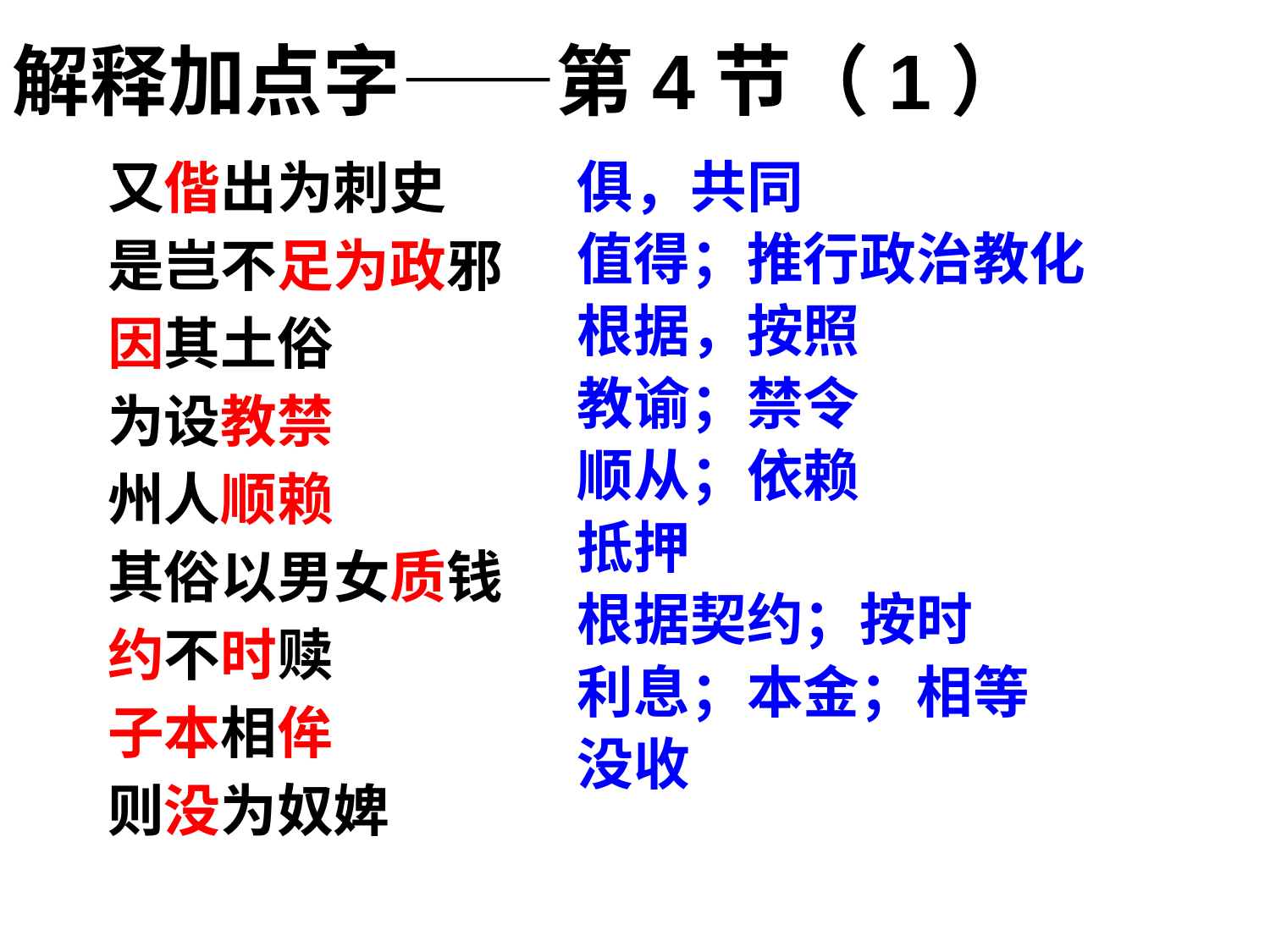

解释加点字——第4节（1）
又偕出为刺史
是岂不足为政邪
因其土俗
为设教禁
州人顺赖
其俗以男女质钱
约不时赎
子本相侔
则没为奴婢
俱，共同
值得；推行政治教化
根据，按照
教谕；禁令
顺从；依赖
抵押
根据契约；按时
利息；本金；相等
没收